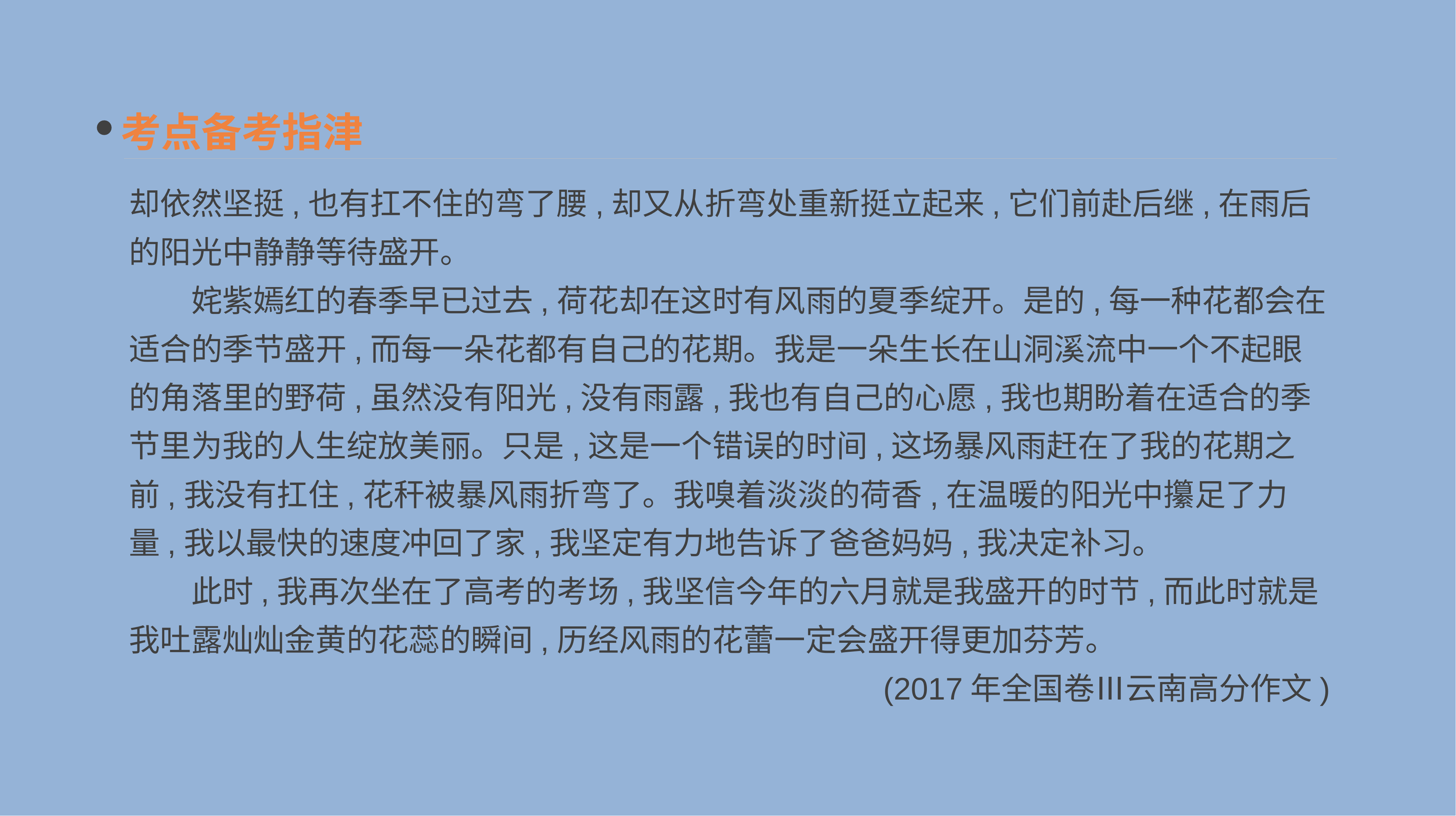

考点备考指津

却依然坚挺,也有扛不住的弯了腰,却又从折弯处重新挺立起来,它们前赴后继,在雨后的阳光中静静等待盛开。
　　姹紫嫣红的春季早已过去,荷花却在这时有风雨的夏季绽开。是的,每一种花都会在适合的季节盛开,而每一朵花都有自己的花期。我是一朵生长在山洞溪流中一个不起眼的角落里的野荷,虽然没有阳光,没有雨露,我也有自己的心愿,我也期盼着在适合的季节里为我的人生绽放美丽。只是,这是一个错误的时间,这场暴风雨赶在了我的花期之前,我没有扛住,花秆被暴风雨折弯了。我嗅着淡淡的荷香,在温暖的阳光中攥足了力量,我以最快的速度冲回了家,我坚定有力地告诉了爸爸妈妈,我决定补习。
　　此时,我再次坐在了高考的考场,我坚信今年的六月就是我盛开的时节,而此时就是我吐露灿灿金黄的花蕊的瞬间,历经风雨的花蕾一定会盛开得更加芬芳。
(2017年全国卷Ⅲ云南高分作文)